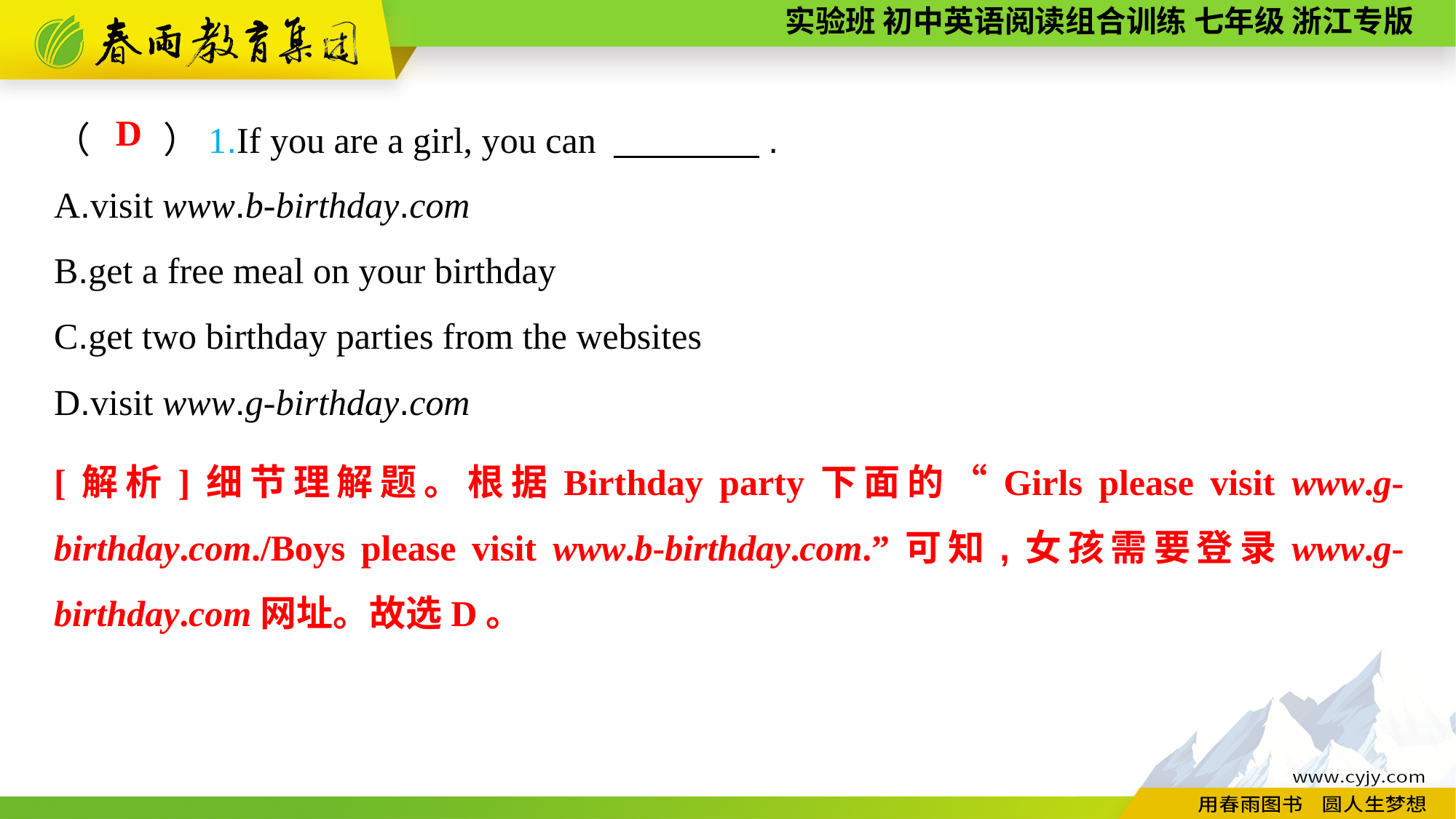

（　　）1.If you are a girl, you can 　　　　.
A.visit www.b-birthday.com
B.get a free meal on your birthday
C.get two birthday parties from the websites
D.visit www.g-birthday.com
D
[解析]细节理解题。根据Birthday party下面的“Girls please visit www.g-birthday.com./Boys please visit www.b-birthday.com.”可知,女孩需要登录www.g-birthday.com网址。故选D。